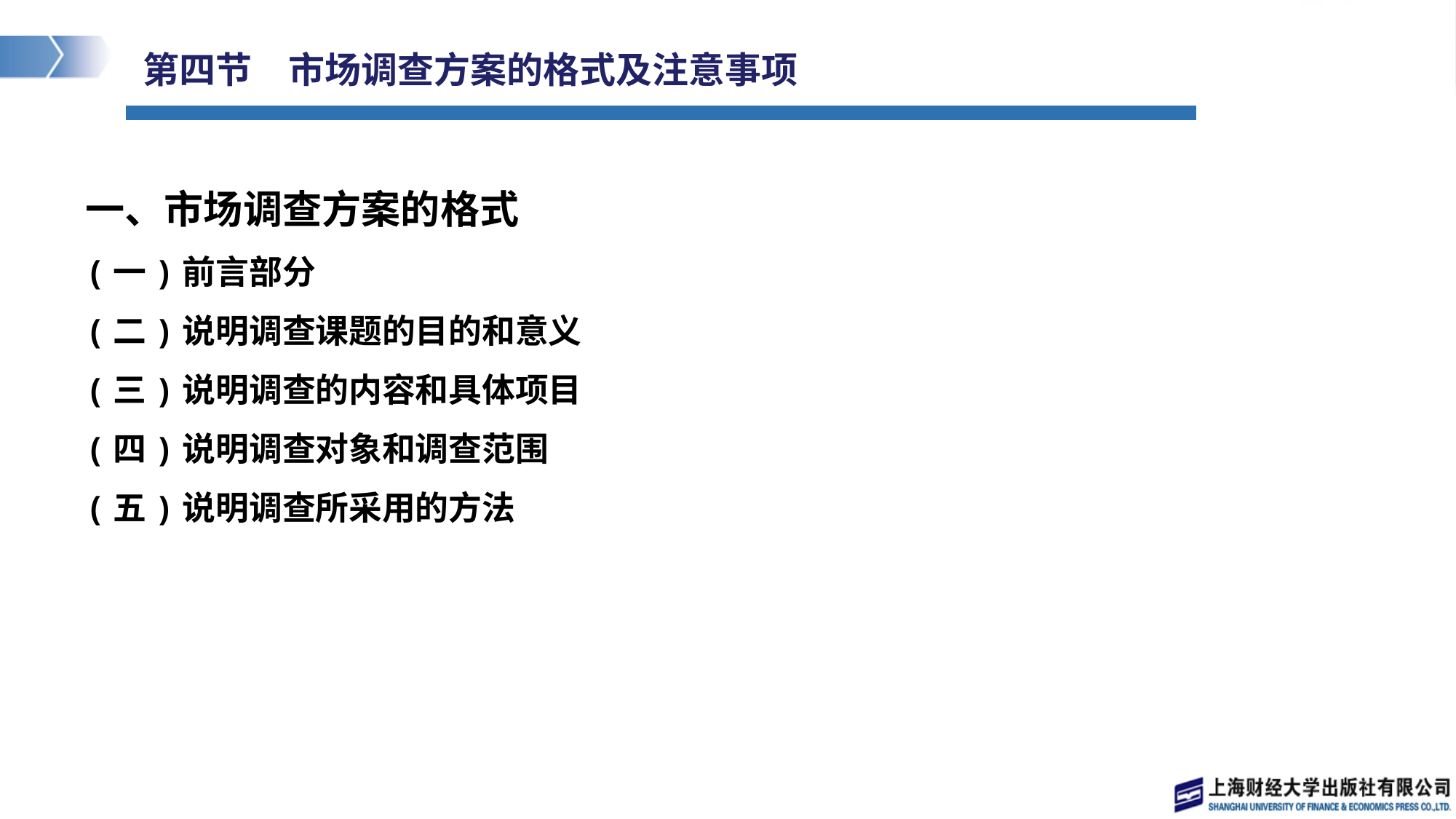

# 第四节　市场调查方案的格式及注意事项
一、市场调查方案的格式
(一)前言部分
(二)说明调查课题的目的和意义
(三)说明调查的内容和具体项目
(四)说明调查对象和调查范围
(五)说明调查所采用的方法